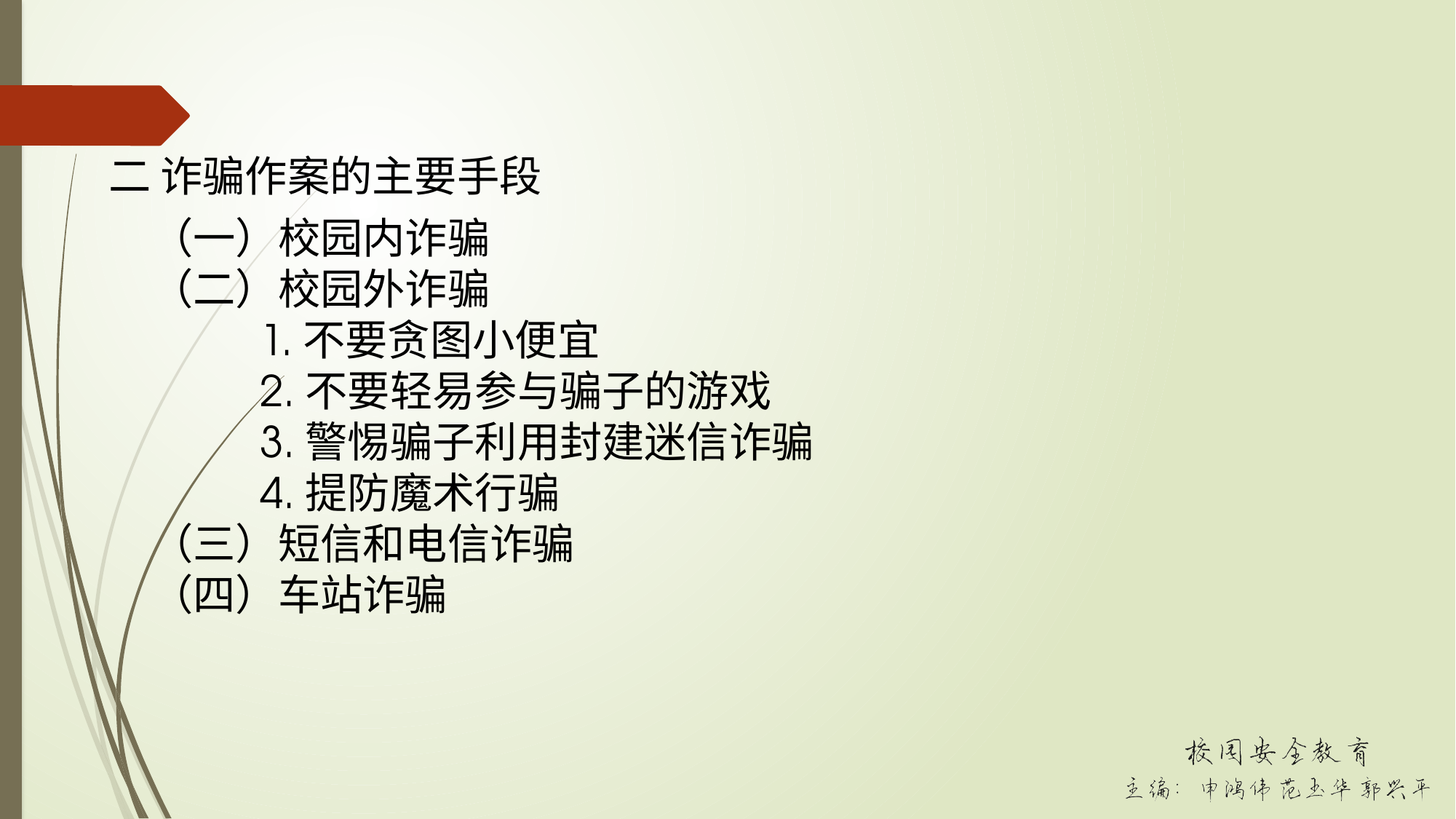

二 诈骗作案的主要手段
（一）校园内诈骗
（二）校园外诈骗
	1.不要贪图小便宜
	2.不要轻易参与骗子的游戏
	3.警惕骗子利用封建迷信诈骗
	4.提防魔术行骗
（三）短信和电信诈骗
（四）车站诈骗